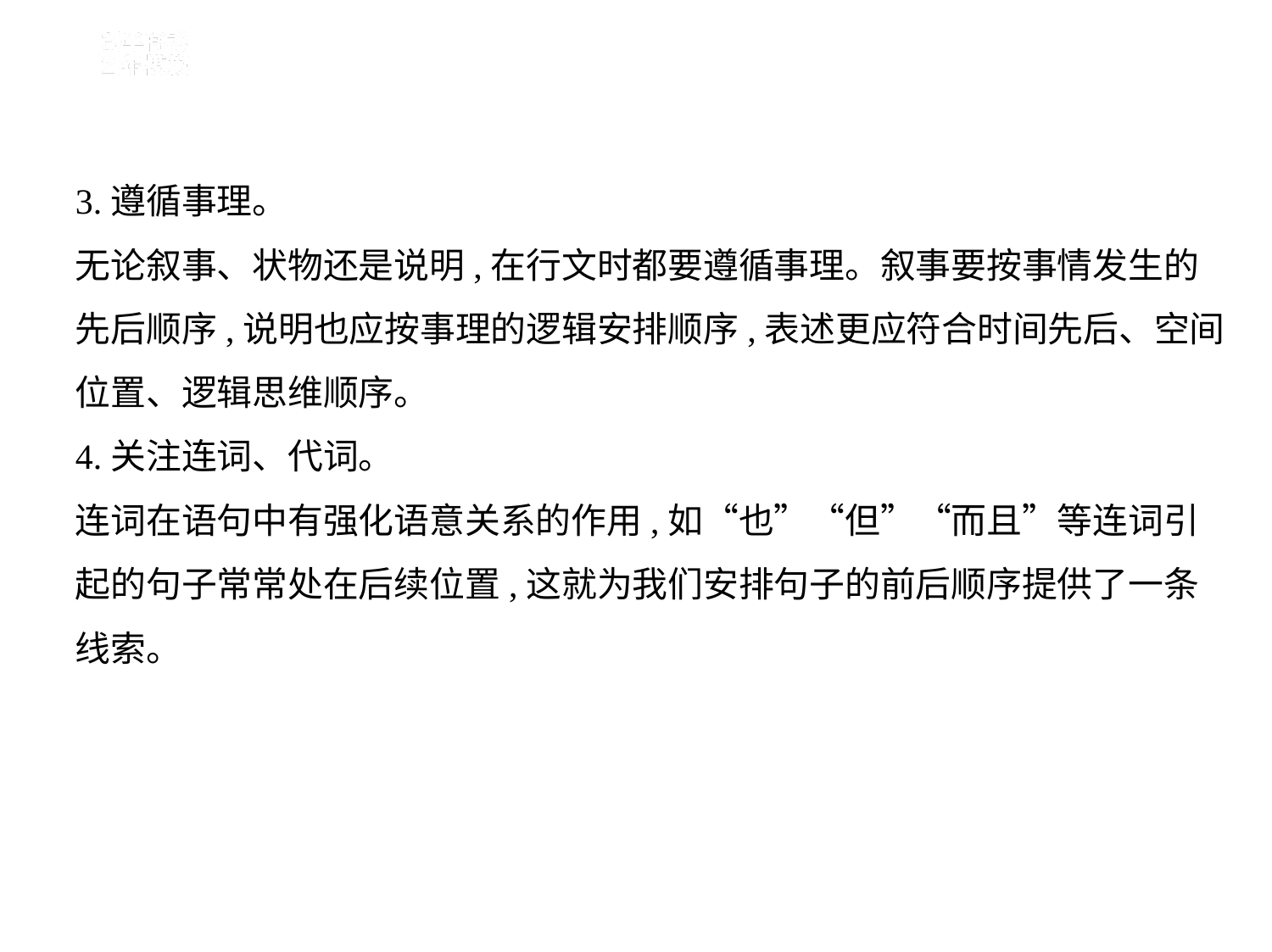

3.遵循事理。
无论叙事、状物还是说明,在行文时都要遵循事理。叙事要按事情发生的
先后顺序,说明也应按事理的逻辑安排顺序,表述更应符合时间先后、空间
位置、逻辑思维顺序。
4.关注连词、代词。
连词在语句中有强化语意关系的作用,如“也”“但”“而且”等连词引
起的句子常常处在后续位置,这就为我们安排句子的前后顺序提供了一条
线索。